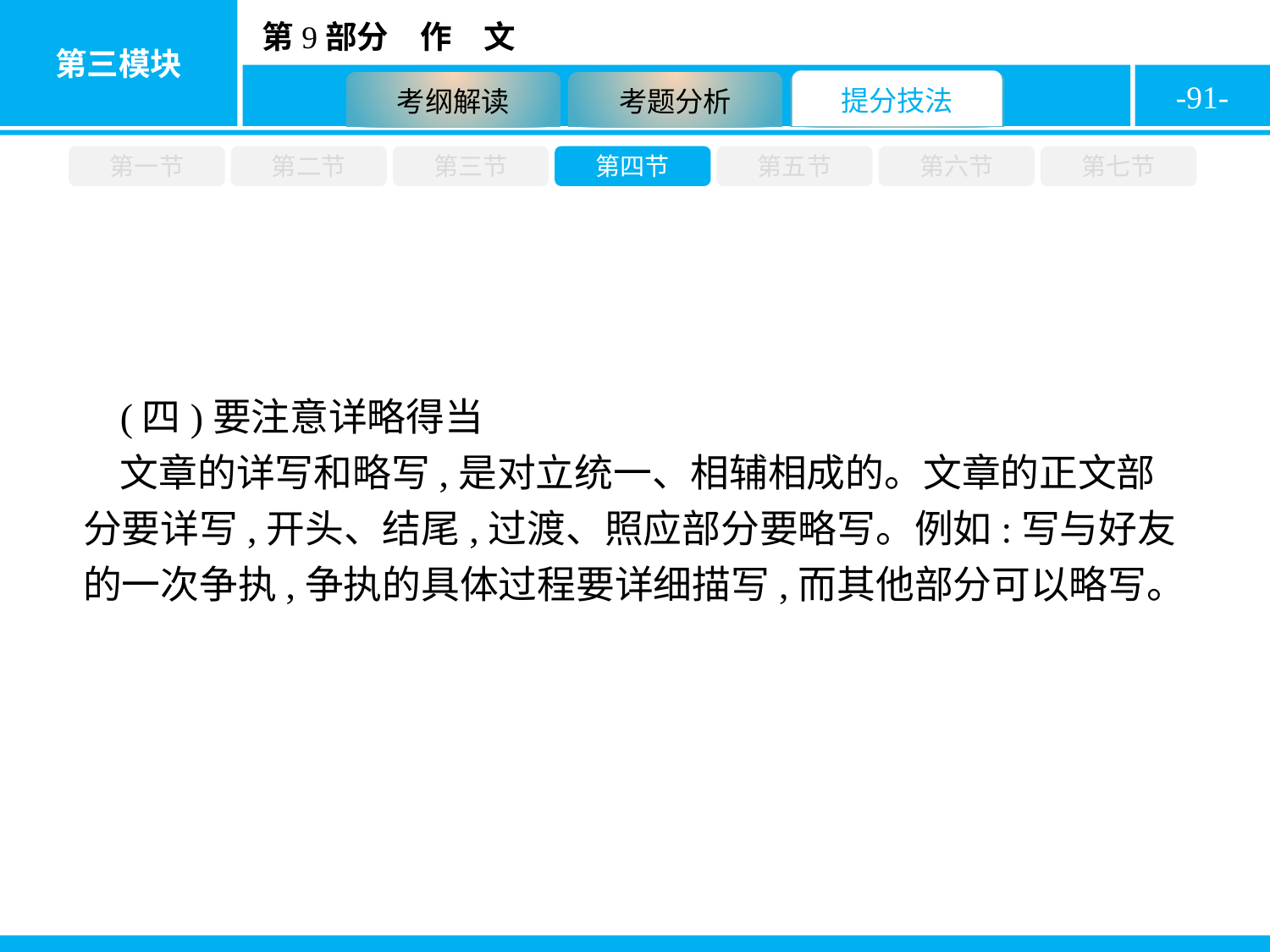

-91-
第一节
第二节
第三节
第四节
第五节
第六节
第七节
(四)要注意详略得当
文章的详写和略写,是对立统一、相辅相成的。文章的正文部分要详写,开头、结尾,过渡、照应部分要略写。例如:写与好友的一次争执,争执的具体过程要详细描写,而其他部分可以略写。